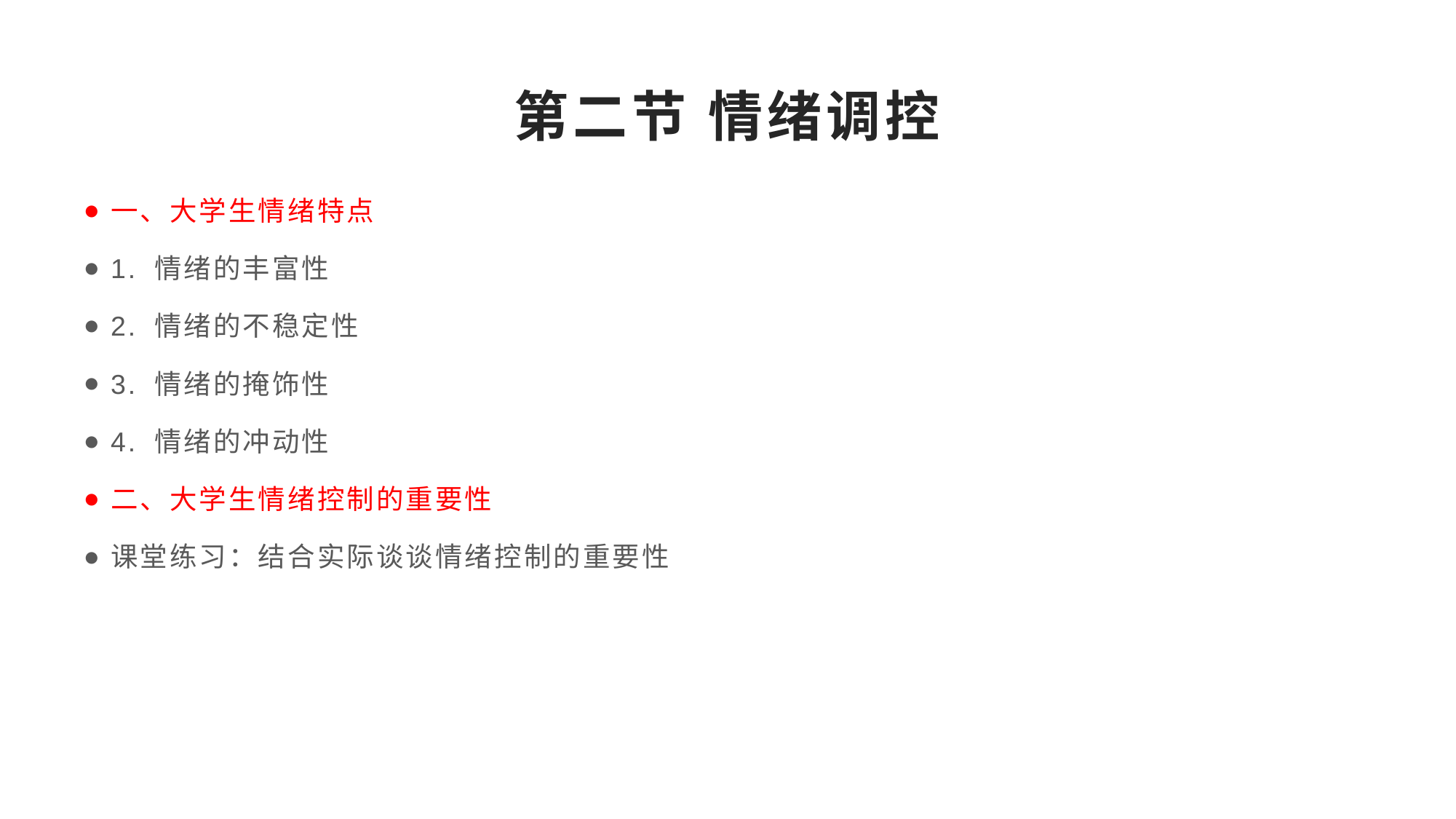

# 第二节 情绪调控
一、大学生情绪特点
1. 情绪的丰富性
2. 情绪的不稳定性
3. 情绪的掩饰性
4. 情绪的冲动性
二、大学生情绪控制的重要性
课堂练习：结合实际谈谈情绪控制的重要性